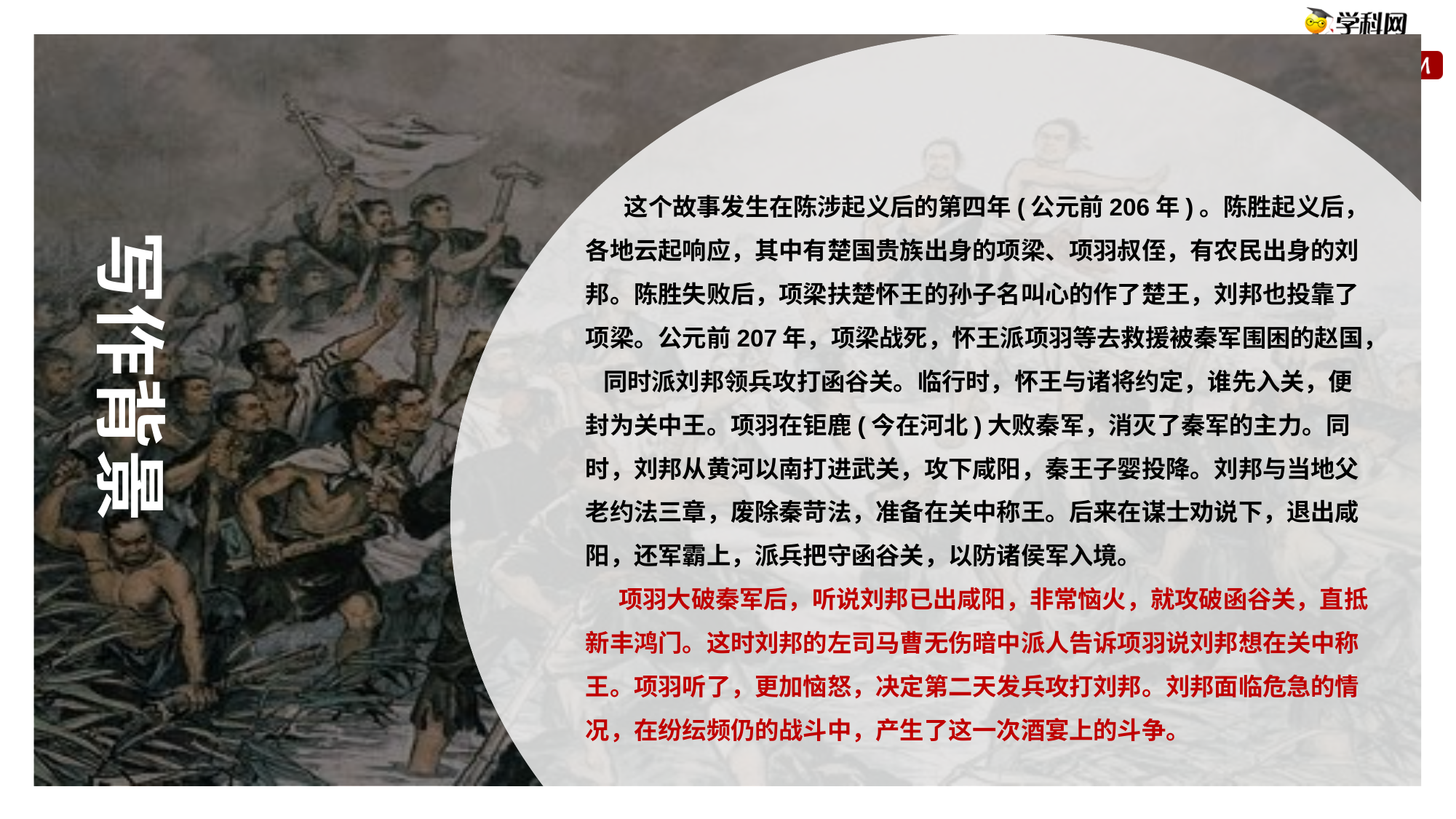

写作背景

      这个故事发生在陈涉起义后的第四年(公元前206年)。陈胜起义后，各地云起响应，其中有楚国贵族出身的项梁、项羽叔侄，有农民出身的刘邦。陈胜失败后，项梁扶楚怀王的孙子名叫心的作了楚王，刘邦也投靠了项梁。公元前207年，项梁战死，怀王派项羽等去救援被秦军围困的赵国，同时派刘邦领兵攻打函谷关。临行时，怀王与诸将约定，谁先入关，便封为关中王。项羽在钜鹿(今在河北)大败秦军，消灭了秦军的主力。同时，刘邦从黄河以南打进武关，攻下咸阳，秦王子婴投降。刘邦与当地父老约法三章，废除秦苛法，准备在关中称王。后来在谋士劝说下，退出咸阳，还军霸上，派兵把守函谷关，以防诸侯军入境。
     项羽大破秦军后，听说刘邦已出咸阳，非常恼火，就攻破函谷关，直抵新丰鸿门。这时刘邦的左司马曹无伤暗中派人告诉项羽说刘邦想在关中称王。项羽听了，更加恼怒，决定第二天发兵攻打刘邦。刘邦面临危急的情况，在纷纭频仍的战斗中，产生了这一次酒宴上的斗争。